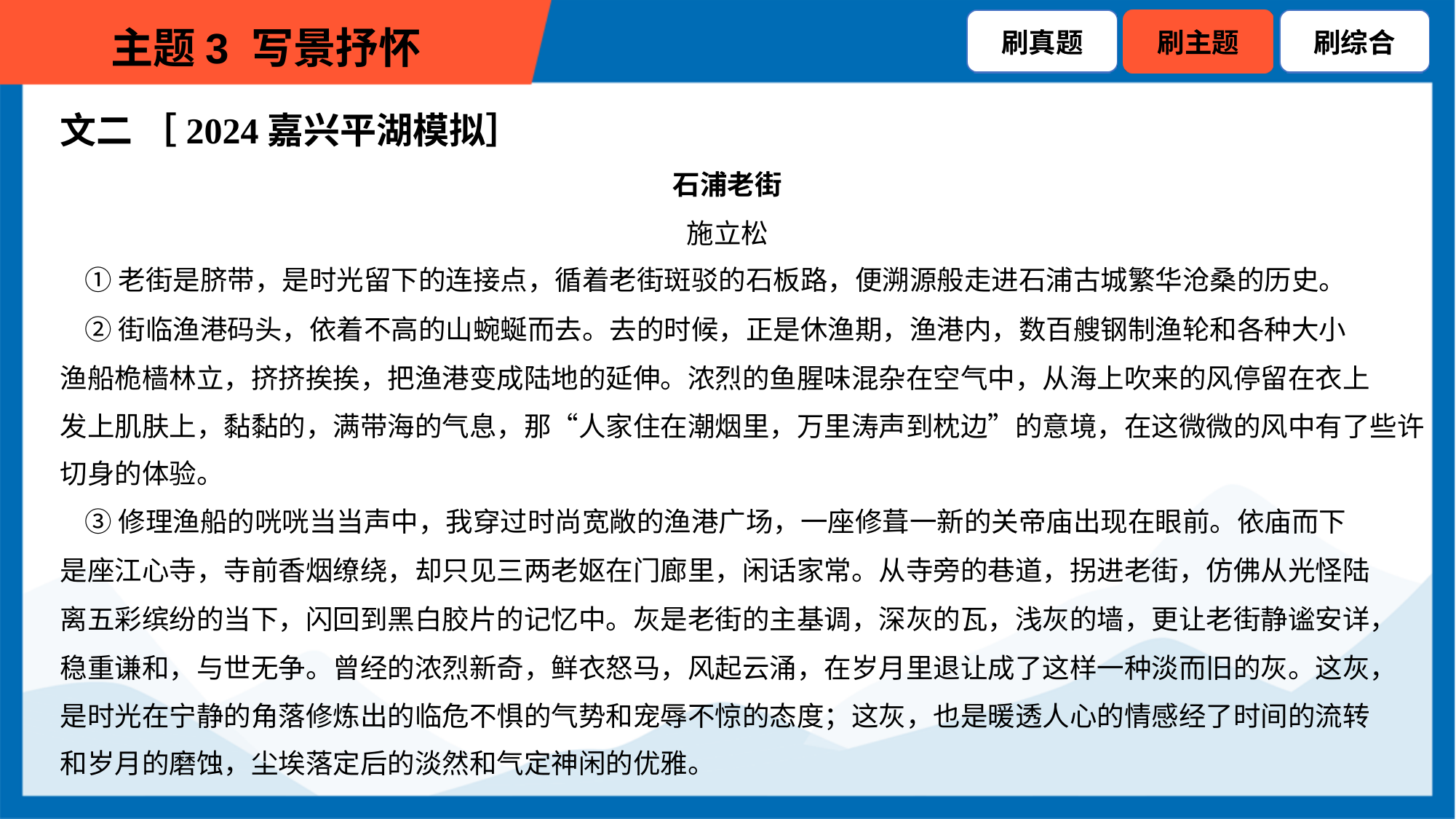

文二 ［2024嘉兴平湖模拟］
石浦老街
施立松
    ①老街是脐带，是时光留下的连接点，循着老街斑驳的石板路，便溯源般走进石浦古城繁华沧桑的历史。
    ②街临渔港码头，依着不高的山蜿蜒而去。去的时候，正是休渔期，渔港内，数百艘钢制渔轮和各种大小
渔船桅樯林立，挤挤挨挨，把渔港变成陆地的延伸。浓烈的鱼腥味混杂在空气中，从海上吹来的风停留在衣上
发上肌肤上，黏黏的，满带海的气息，那“人家住在潮烟里，万里涛声到枕边”的意境，在这微微的风中有了些许
切身的体验。
    ③修理渔船的咣咣当当声中，我穿过时尚宽敞的渔港广场，一座修葺一新的关帝庙出现在眼前。依庙而下
是座江心寺，寺前香烟缭绕，却只见三两老妪在门廊里，闲话家常。从寺旁的巷道，拐进老街，仿佛从光怪陆
离五彩缤纷的当下，闪回到黑白胶片的记忆中。灰是老街的主基调，深灰的瓦，浅灰的墙，更让老街静谧安详，
稳重谦和，与世无争。曾经的浓烈新奇，鲜衣怒马，风起云涌，在岁月里退让成了这样一种淡而旧的灰。这灰，
是时光在宁静的角落修炼出的临危不惧的气势和宠辱不惊的态度；这灰，也是暖透人心的情感经了时间的流转
和岁月的磨蚀，尘埃落定后的淡然和气定神闲的优雅。